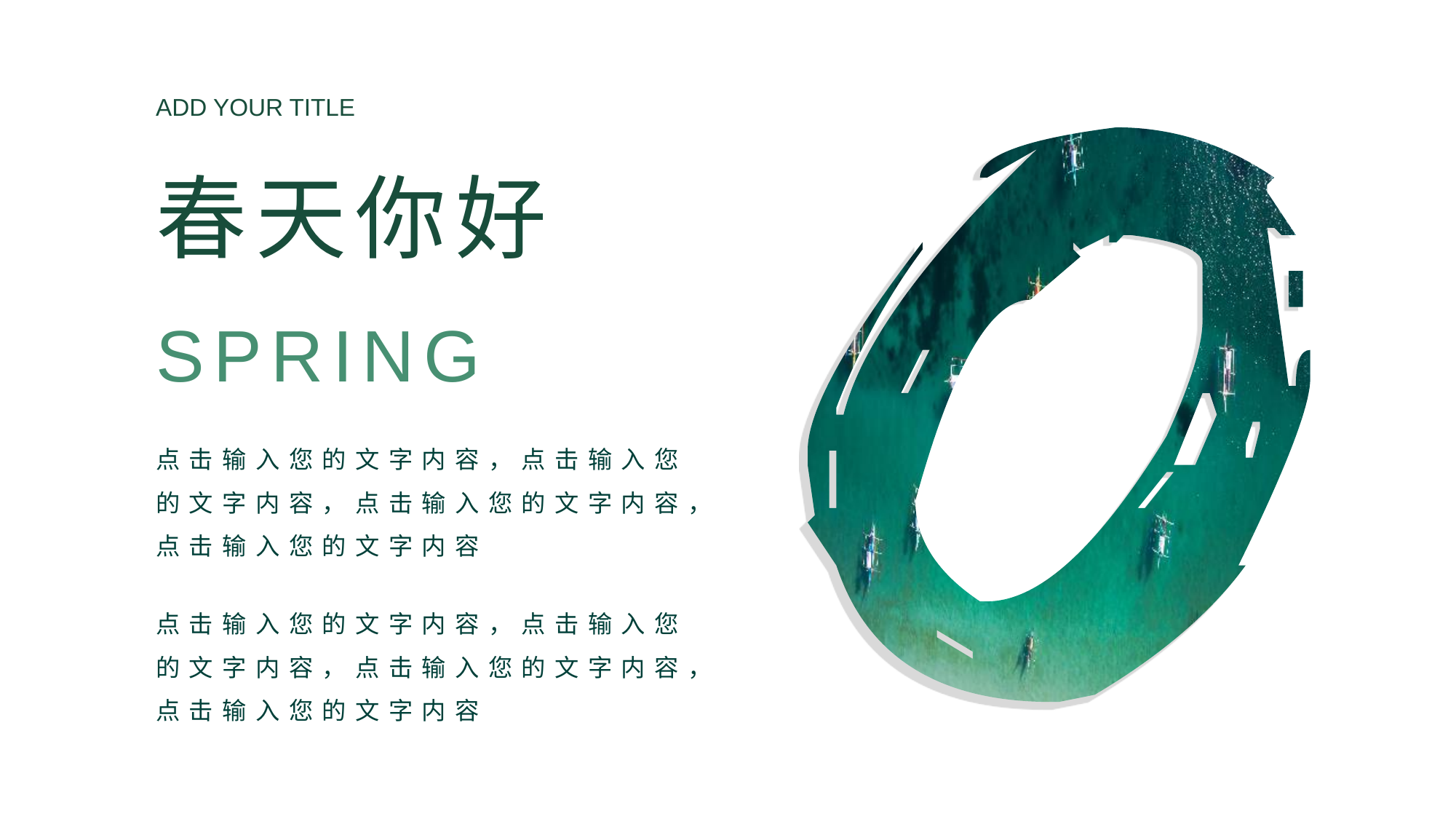

ADD YOUR TITLE
春天你好
SPRING
点击输入您的文字内容，点击输入您的文字内容，点击输入您的文字内容，点击输入您的文字内容
点击输入您的文字内容，点击输入您的文字内容，点击输入您的文字内容，点击输入您的文字内容